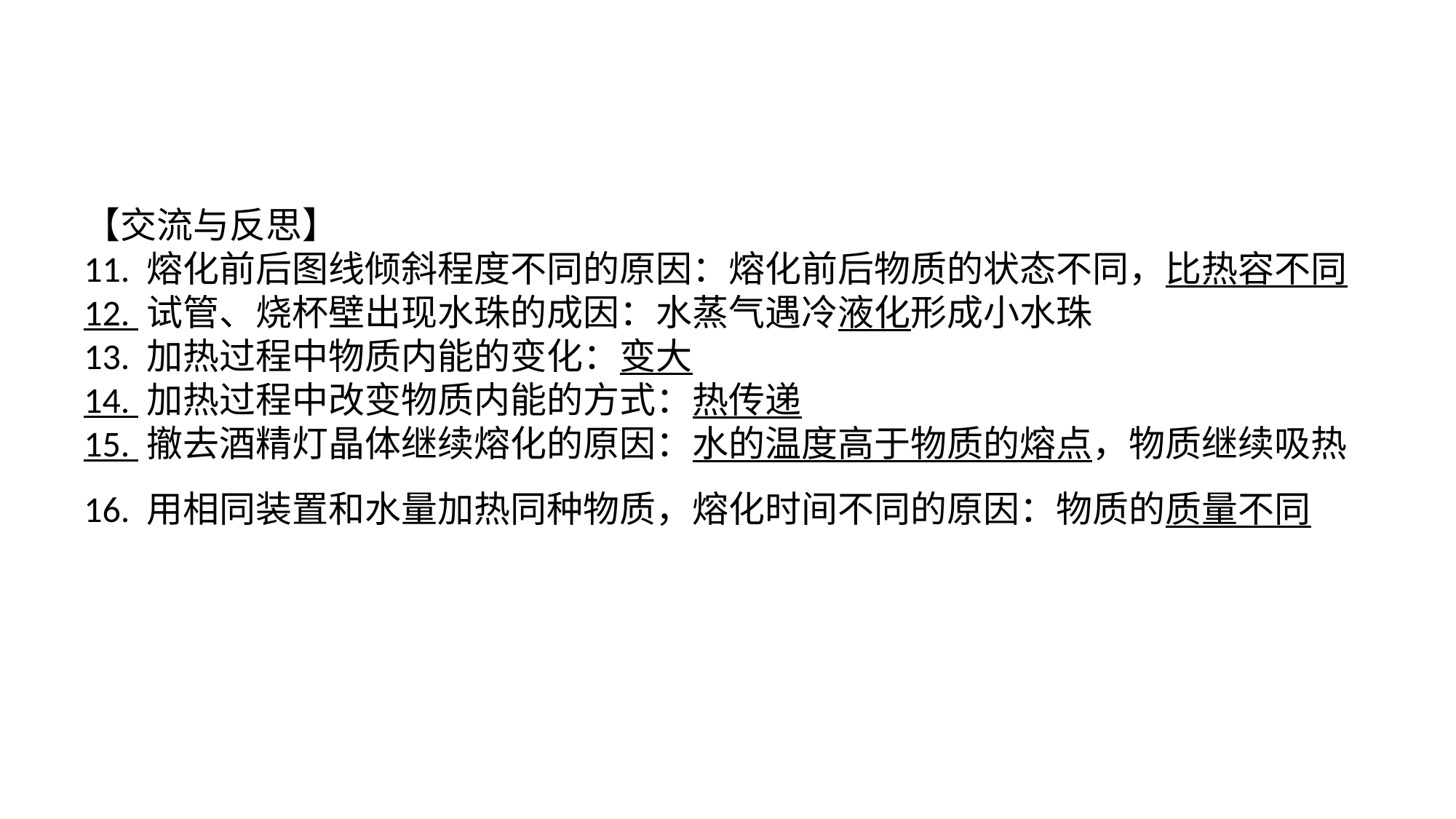

【交流与反思】11. 熔化前后图线倾斜程度不同的原因：熔化前后物质的状态不同，比热容不同12. 试管、烧杯壁出现水珠的成因：水蒸气遇冷液化形成小水珠13. 加热过程中物质内能的变化：变大14. 加热过程中改变物质内能的方式：热传递15. 撤去酒精灯晶体继续熔化的原因：水的温度高于物质的熔点，物质继续吸热16. 用相同装置和水量加热同种物质，熔化时间不同的原因：物质的质量不同